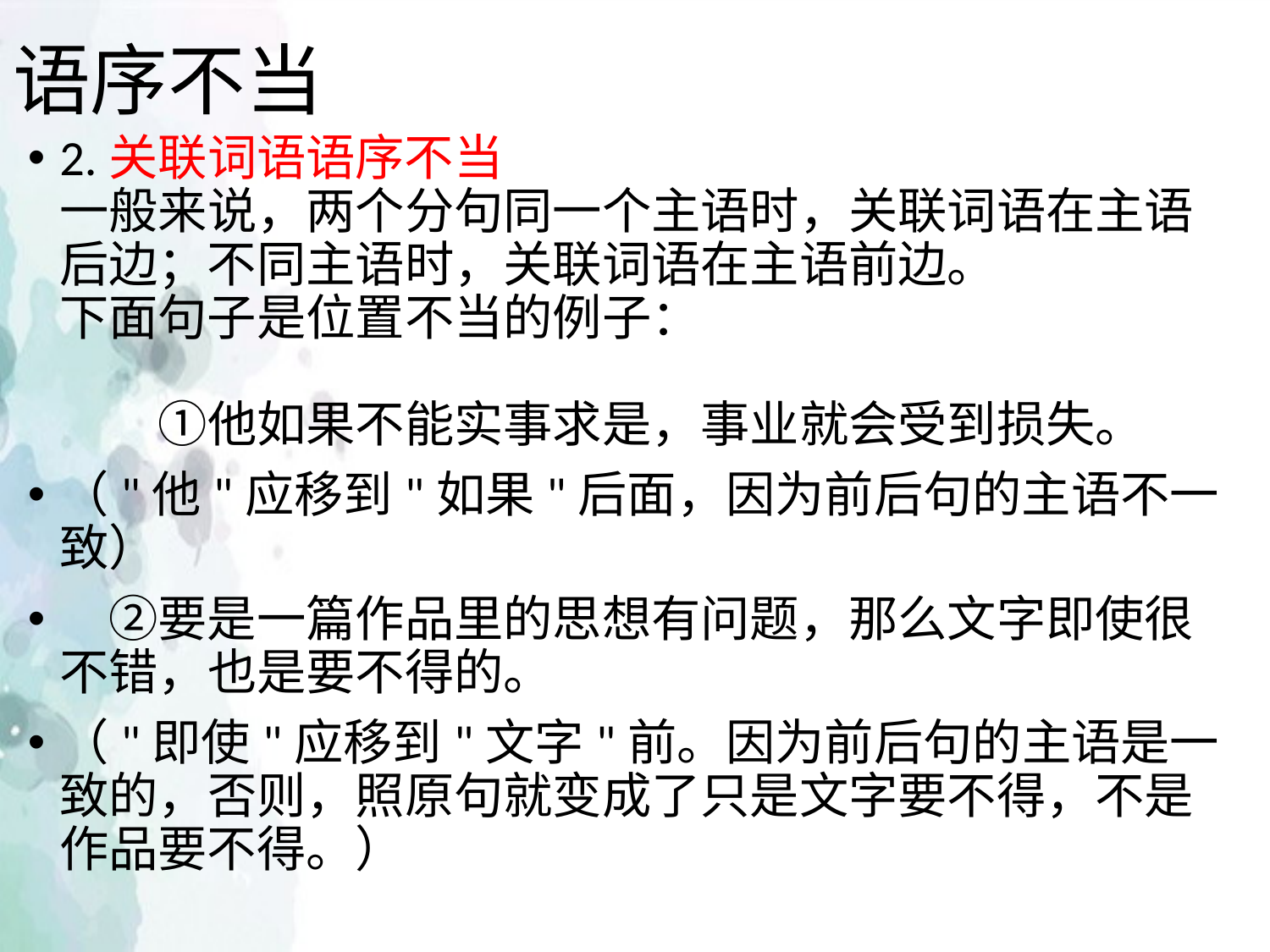

# 语序不当
2.关联词语语序不当
一般来说，两个分句同一个主语时，关联词语在主语后边；不同主语时，关联词语在主语前边。
下面句子是位置不当的例子：
　　①他如果不能实事求是，事业就会受到损失。
（"他"应移到"如果"后面，因为前后句的主语不一致）
　②要是一篇作品里的思想有问题，那么文字即使很不错，也是要不得的。
（"即使"应移到"文字"前。因为前后句的主语是一致的，否则，照原句就变成了只是文字要不得，不是作品要不得。）